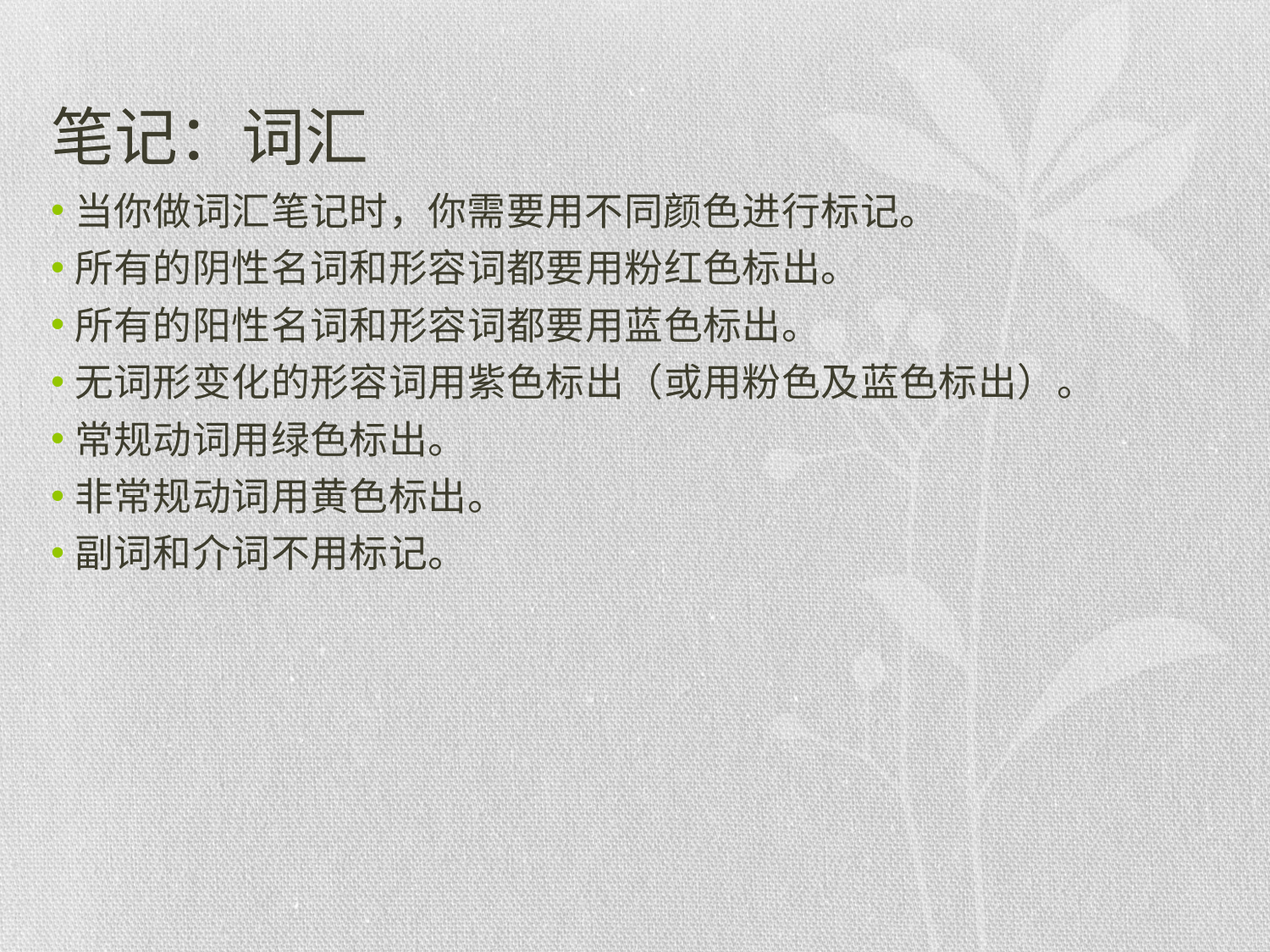

# 笔记：词汇
当你做词汇笔记时，你需要用不同颜色进行标记。
所有的阴性名词和形容词都要用粉红色标出。
所有的阳性名词和形容词都要用蓝色标出。
无词形变化的形容词用紫色标出（或用粉色及蓝色标出）。
常规动词用绿色标出。
非常规动词用黄色标出。
副词和介词不用标记。